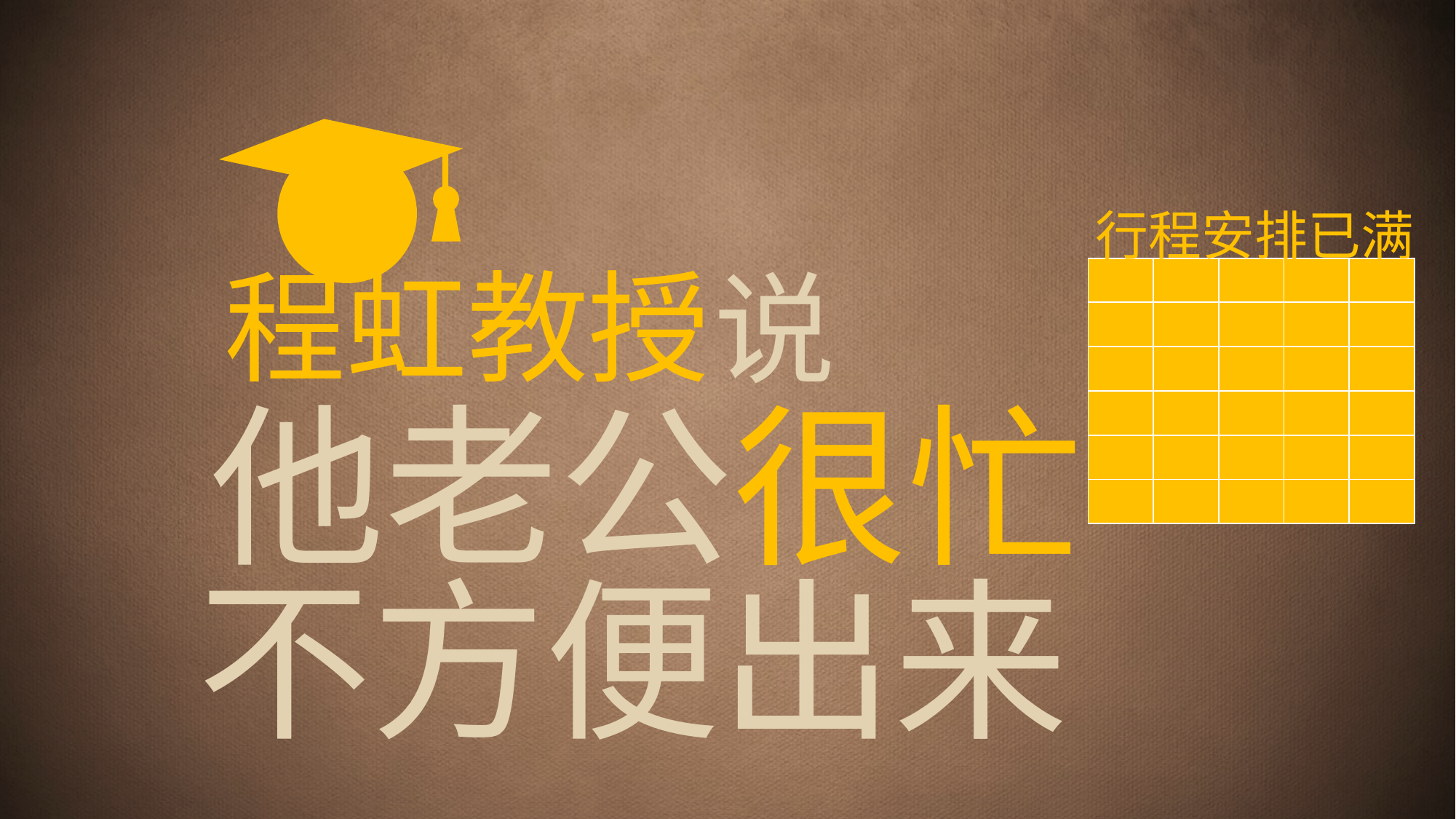

行程安排已满

程虹教授
说
|  |  |  |  |  |
| --- | --- | --- | --- | --- |
|  |  |  |  |  |
|  |  |  |  |  |
|  |  |  |  |  |
|  |  |  |  |  |
|  |  |  |  |  |
他老公很忙
不方便出来